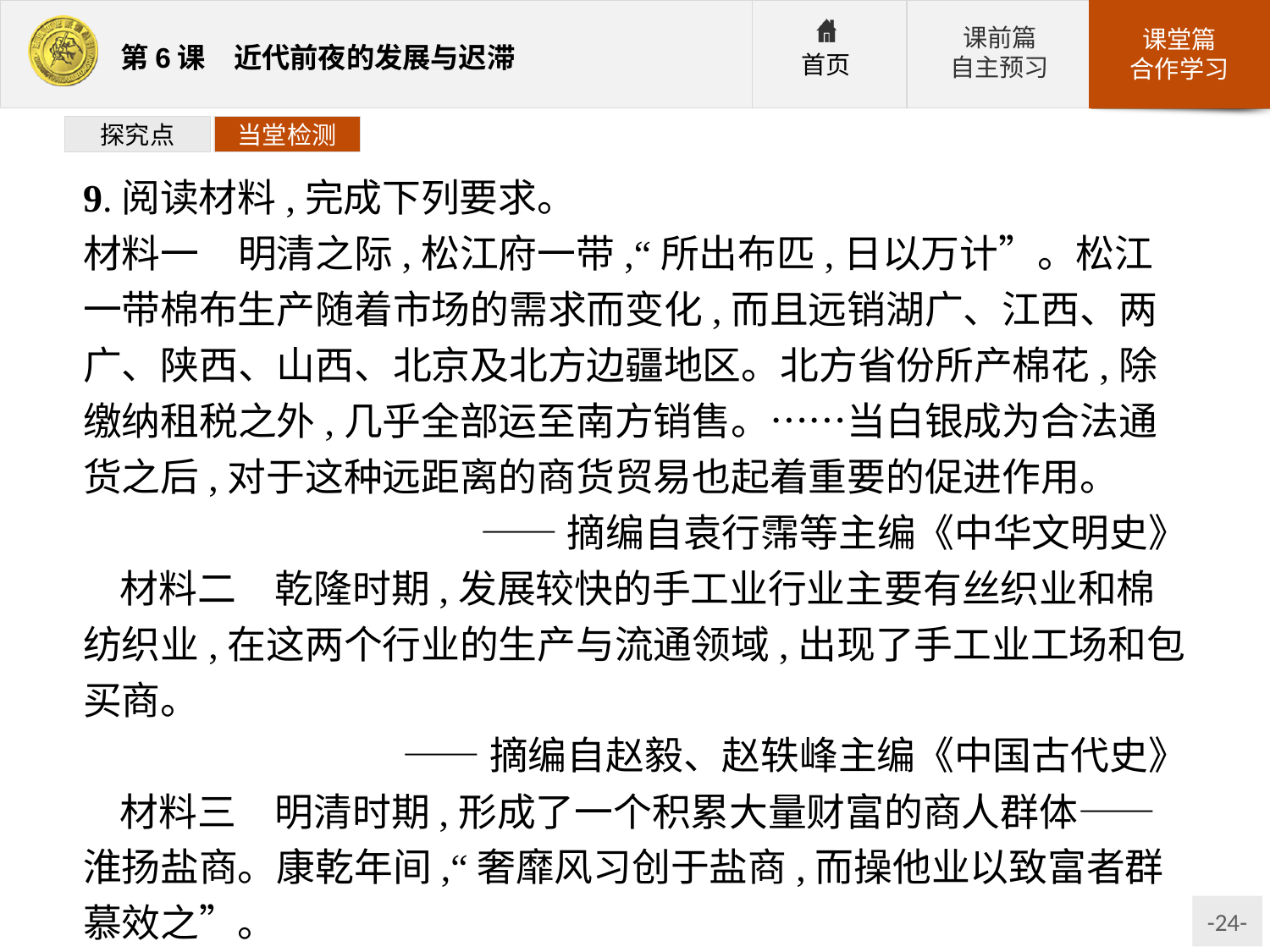

探究点
当堂检测
9.阅读材料,完成下列要求。
材料一　明清之际,松江府一带,“所出布匹,日以万计”。松江一带棉布生产随着市场的需求而变化,而且远销湖广、江西、两广、陕西、山西、北京及北方边疆地区。北方省份所产棉花,除缴纳租税之外,几乎全部运至南方销售。……当白银成为合法通货之后,对于这种远距离的商货贸易也起着重要的促进作用。
——摘编自袁行霈等主编《中华文明史》
材料二　乾隆时期,发展较快的手工业行业主要有丝织业和棉纺织业,在这两个行业的生产与流通领域,出现了手工业工场和包买商。
——摘编自赵毅、赵轶峰主编《中国古代史》
材料三　明清时期,形成了一个积累大量财富的商人群体——淮扬盐商。康乾年间,“奢靡风习创于盐商,而操他业以致富者群慕效之”。
——摘编自孙燕京《晚清社会风尚研究》